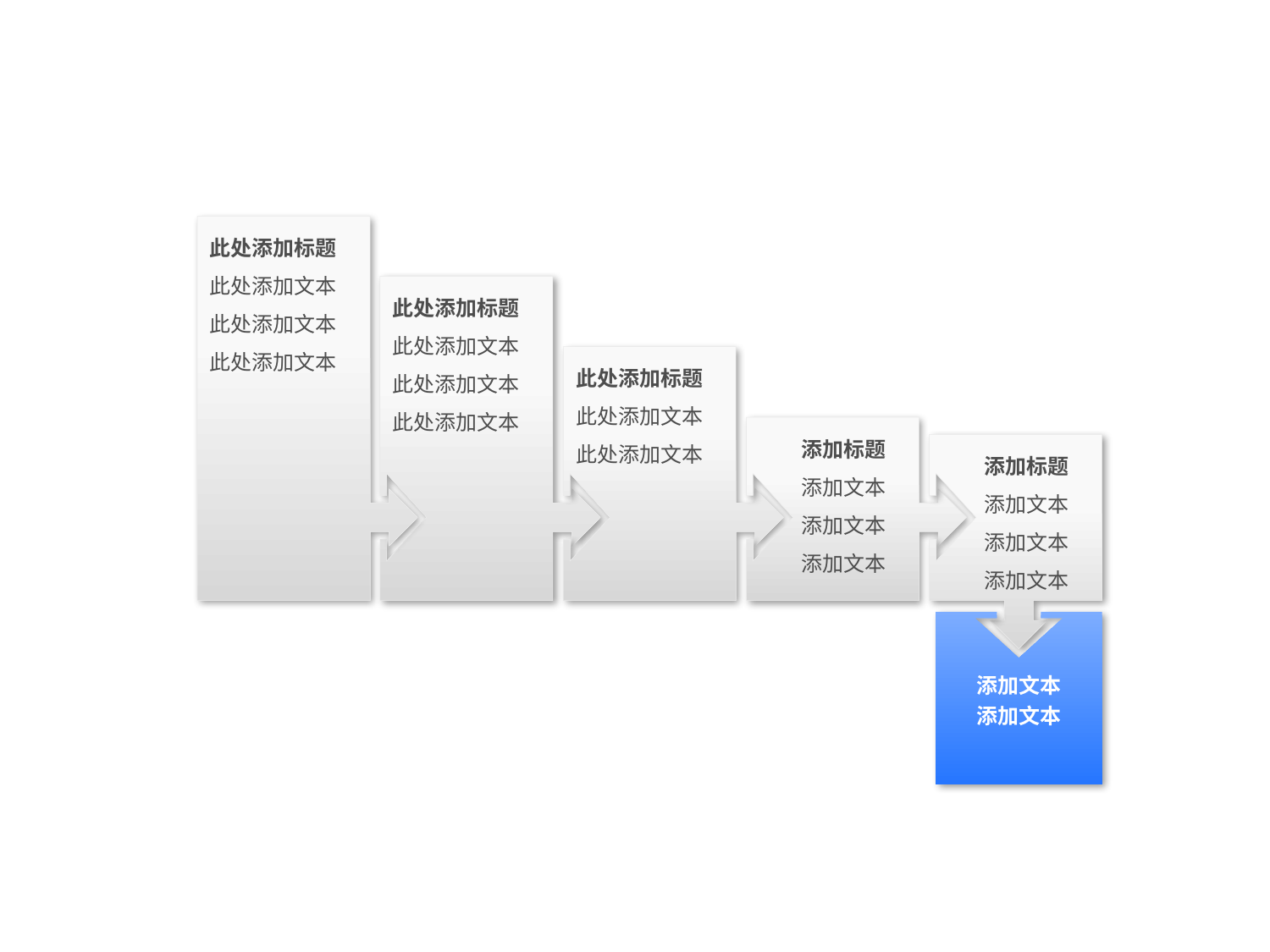

此处添加标题
此处添加文本
此处添加文本
此处添加文本
此处添加标题
此处添加文本
此处添加文本
此处添加文本
此处添加标题
此处添加文本
此处添加文本
添加标题
添加文本
添加文本
添加文本
添加标题
添加文本
添加文本
添加文本
添加文本
添加文本